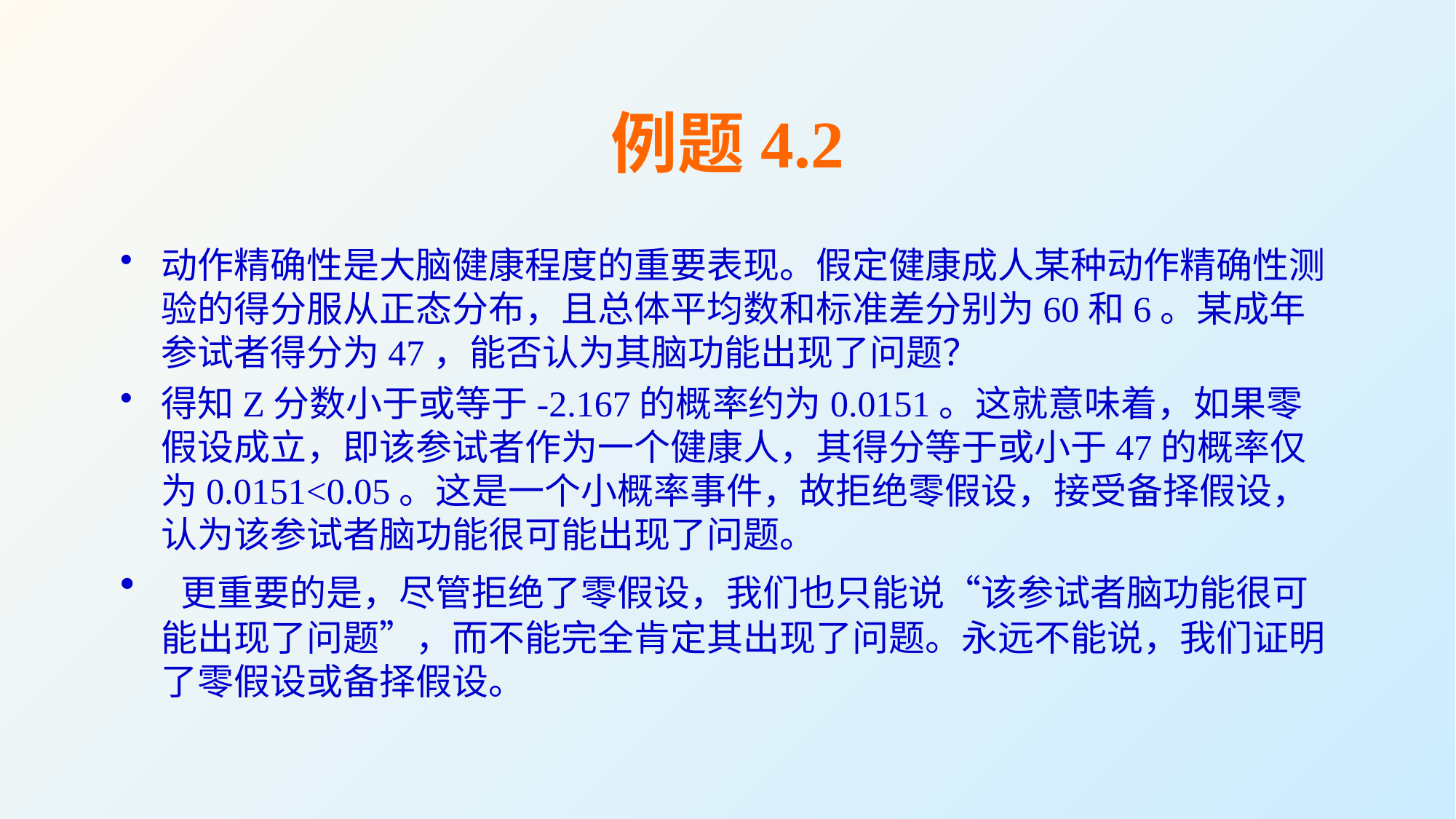

# 例题4.2
动作精确性是大脑健康程度的重要表现。假定健康成人某种动作精确性测验的得分服从正态分布，且总体平均数和标准差分别为60和6。某成年参试者得分为47，能否认为其脑功能出现了问题？
得知Z分数小于或等于-2.167的概率约为0.0151。这就意味着，如果零假设成立，即该参试者作为一个健康人，其得分等于或小于47的概率仅为0.0151<0.05。这是一个小概率事件，故拒绝零假设，接受备择假设，认为该参试者脑功能很可能出现了问题。
 更重要的是，尽管拒绝了零假设，我们也只能说“该参试者脑功能很可能出现了问题”，而不能完全肯定其出现了问题。永远不能说，我们证明了零假设或备择假设。